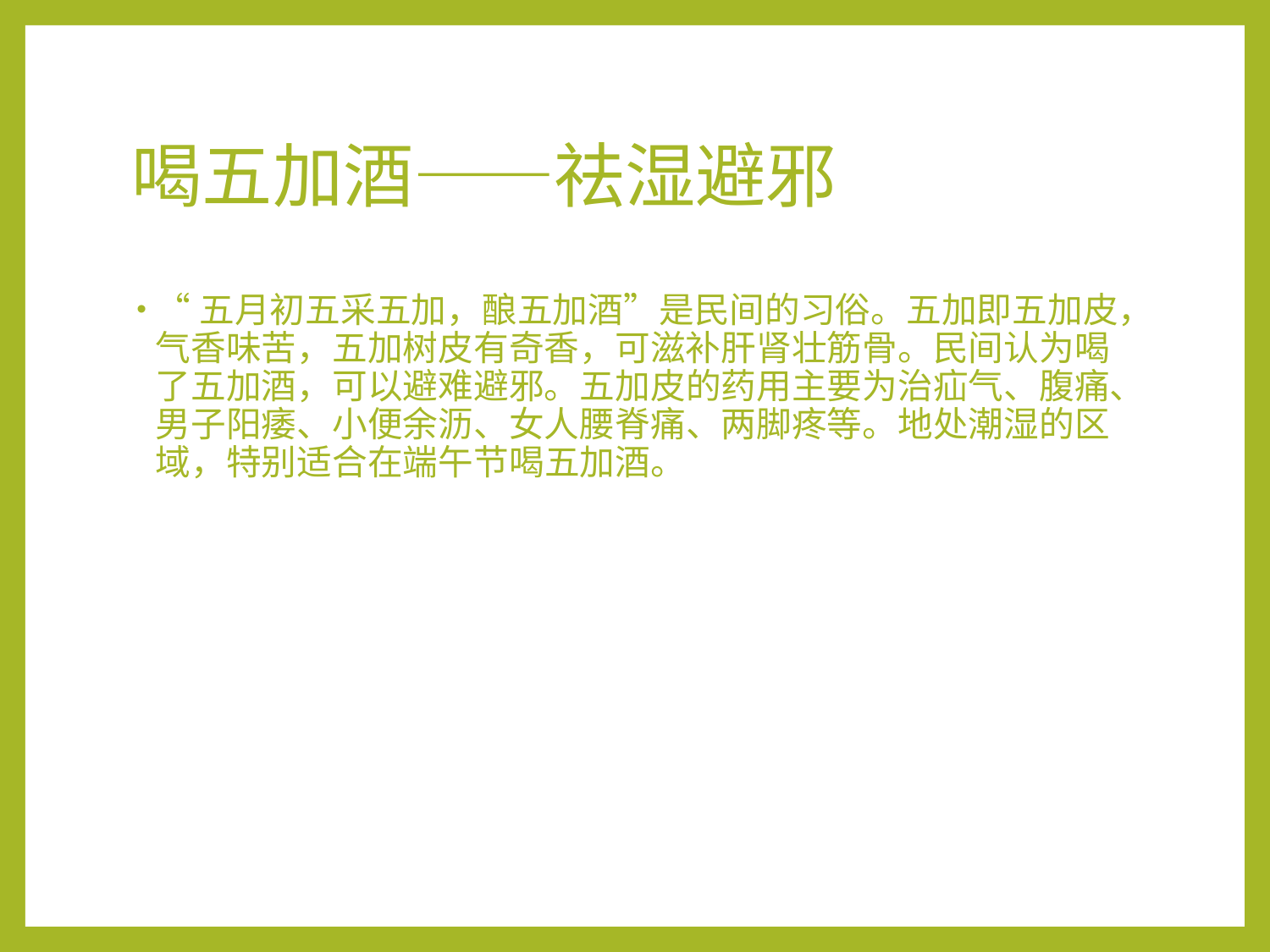

# 喝五加酒——祛湿避邪
“五月初五采五加，酿五加酒”是民间的习俗。五加即五加皮，气香味苦，五加树皮有奇香，可滋补肝肾壮筋骨。民间认为喝了五加酒，可以避难避邪。五加皮的药用主要为治疝气、腹痛、男子阳痿、小便余沥、女人腰脊痛、两脚疼等。地处潮湿的区域，特别适合在端午节喝五加酒。